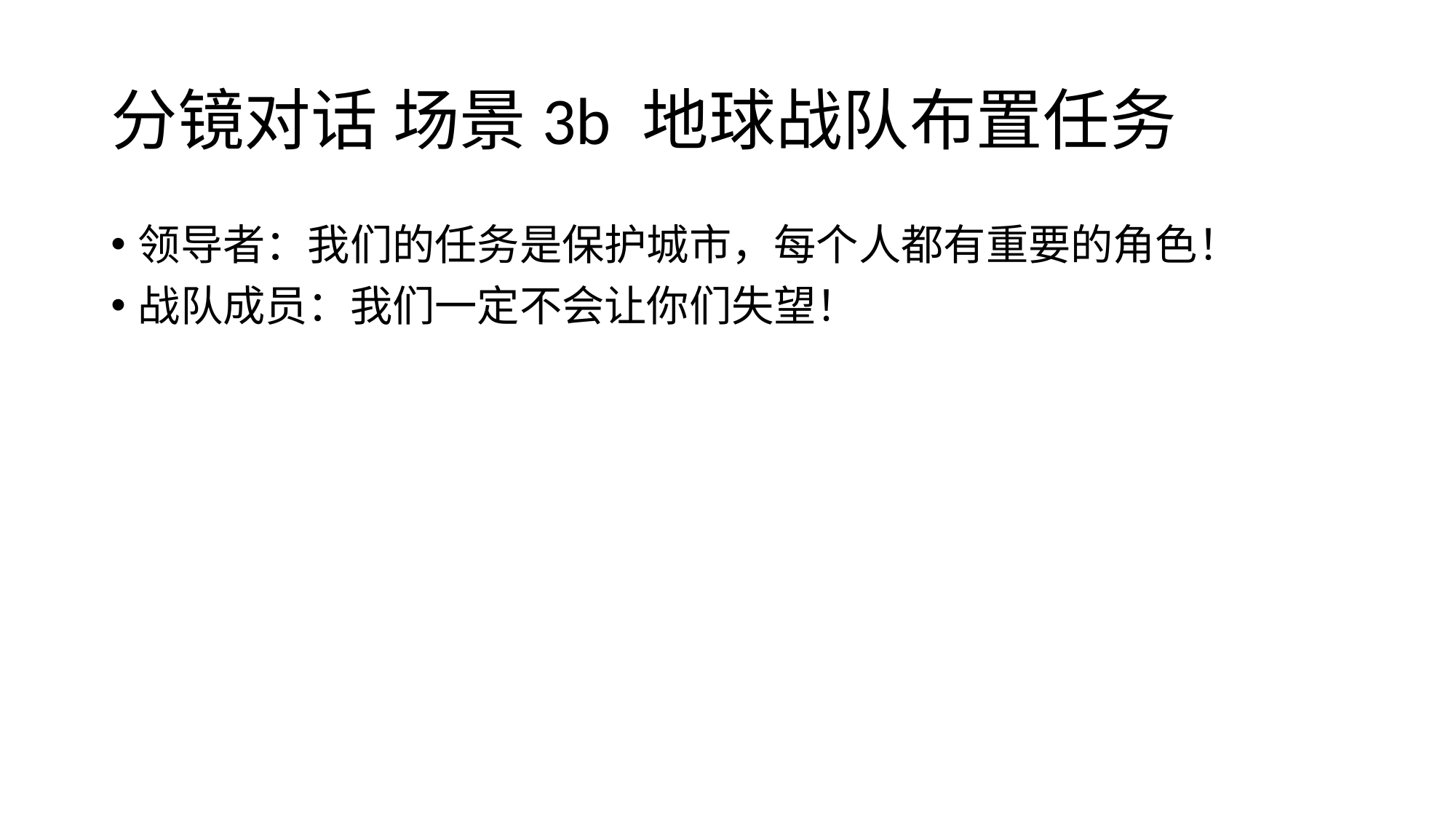

# 分镜对话 场景3b 地球战队布置任务
领导者：我们的任务是保护城市，每个人都有重要的角色！
战队成员：我们一定不会让你们失望！